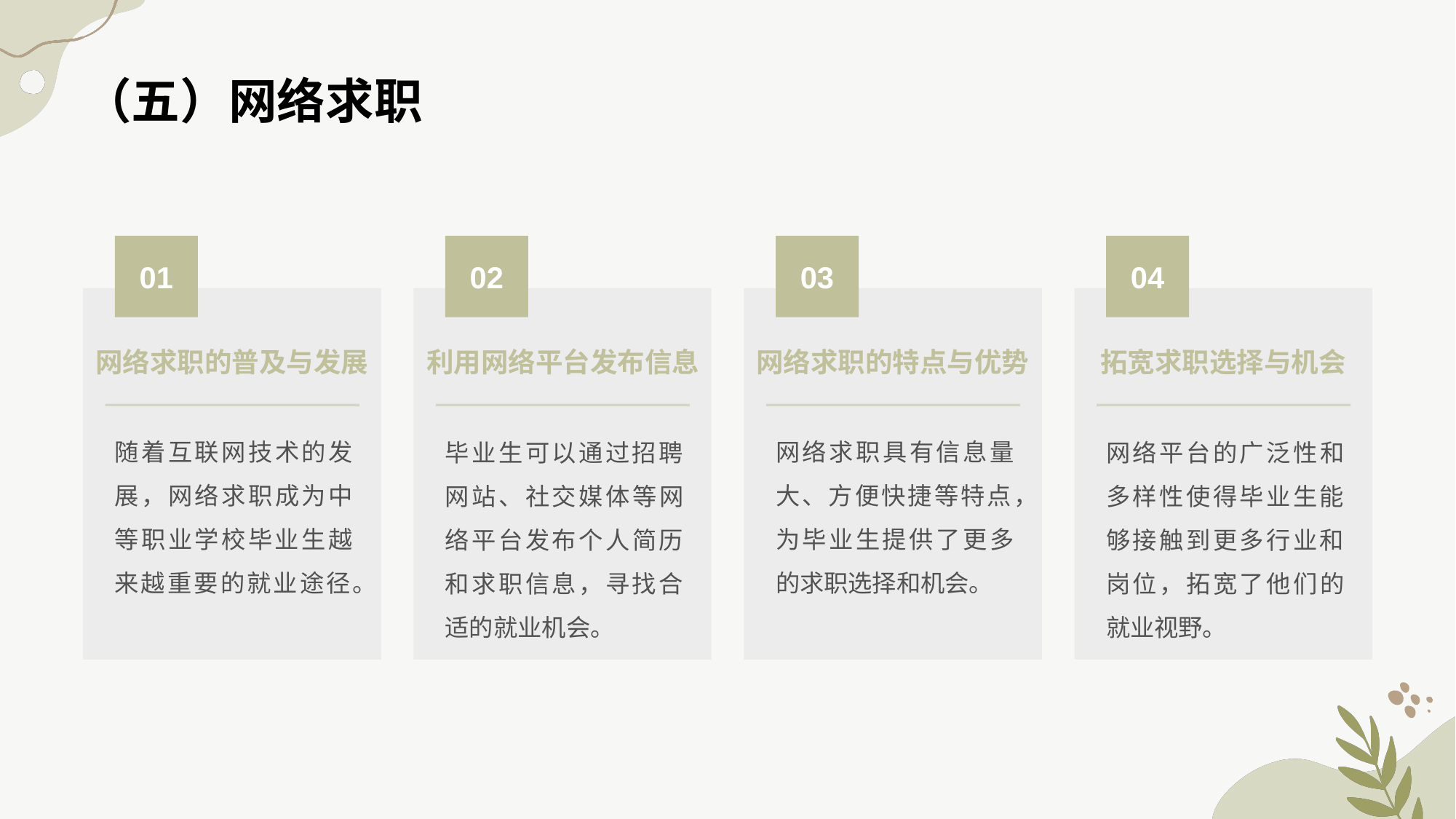

（五）网络求职
01
02
03
04

网络求职的普及与发展
网络求职的特点与优势
利用网络平台发布信息
拓宽求职选择与机会
随着互联网技术的发展，网络求职成为中等职业学校毕业生越来越重要的就业途径。
网络求职具有信息量大、方便快捷等特点，为毕业生提供了更多的求职选择和机会。
毕业生可以通过招聘网站、社交媒体等网络平台发布个人简历和求职信息，寻找合适的就业机会。
网络平台的广泛性和多样性使得毕业生能够接触到更多行业和岗位，拓宽了他们的就业视野。